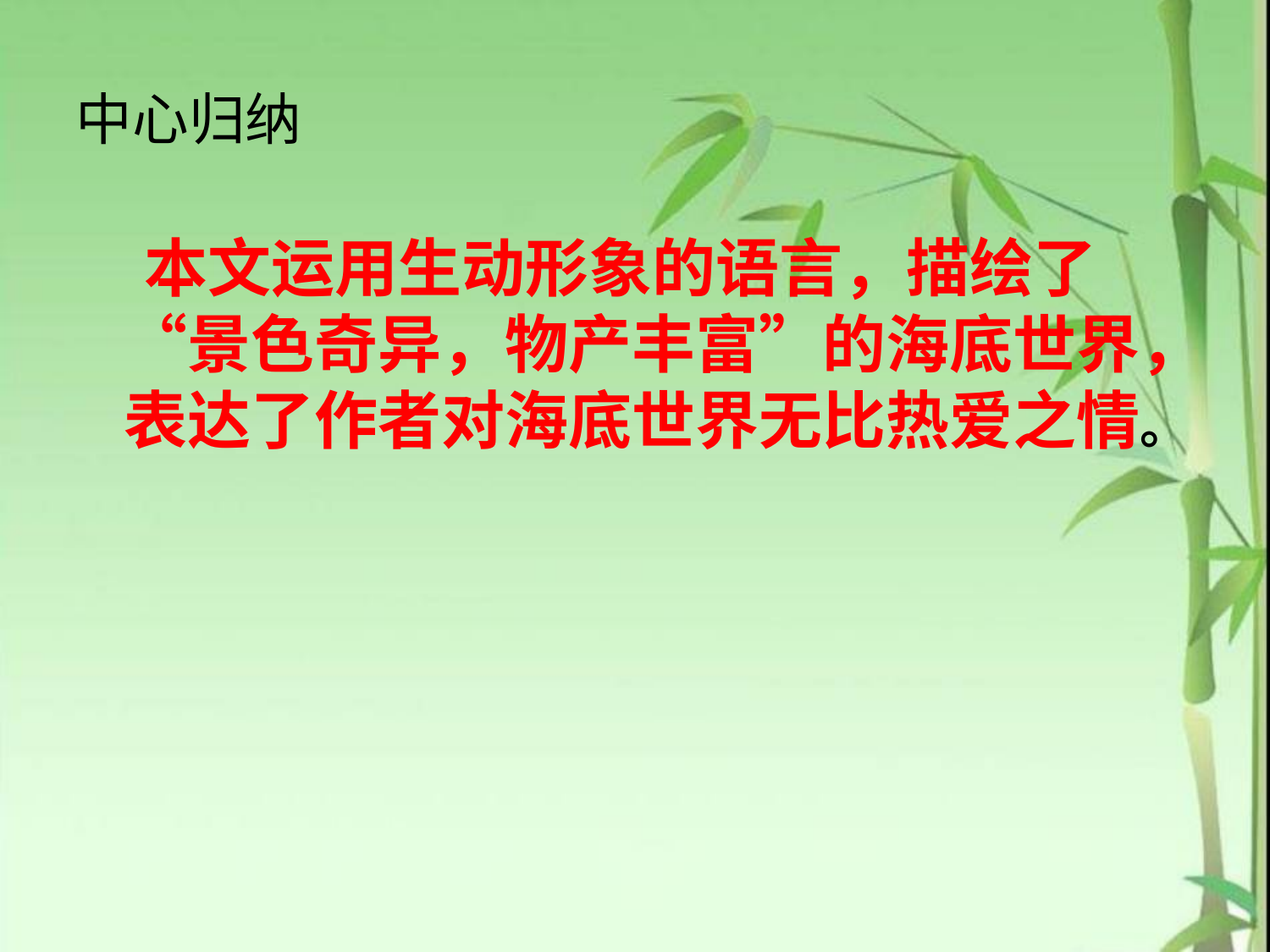

# 中心归纳
     本文运用生动形象的语言，描绘了“景色奇异，物产丰富”的海底世界，表达了作者对海底世界无比热爱之情。